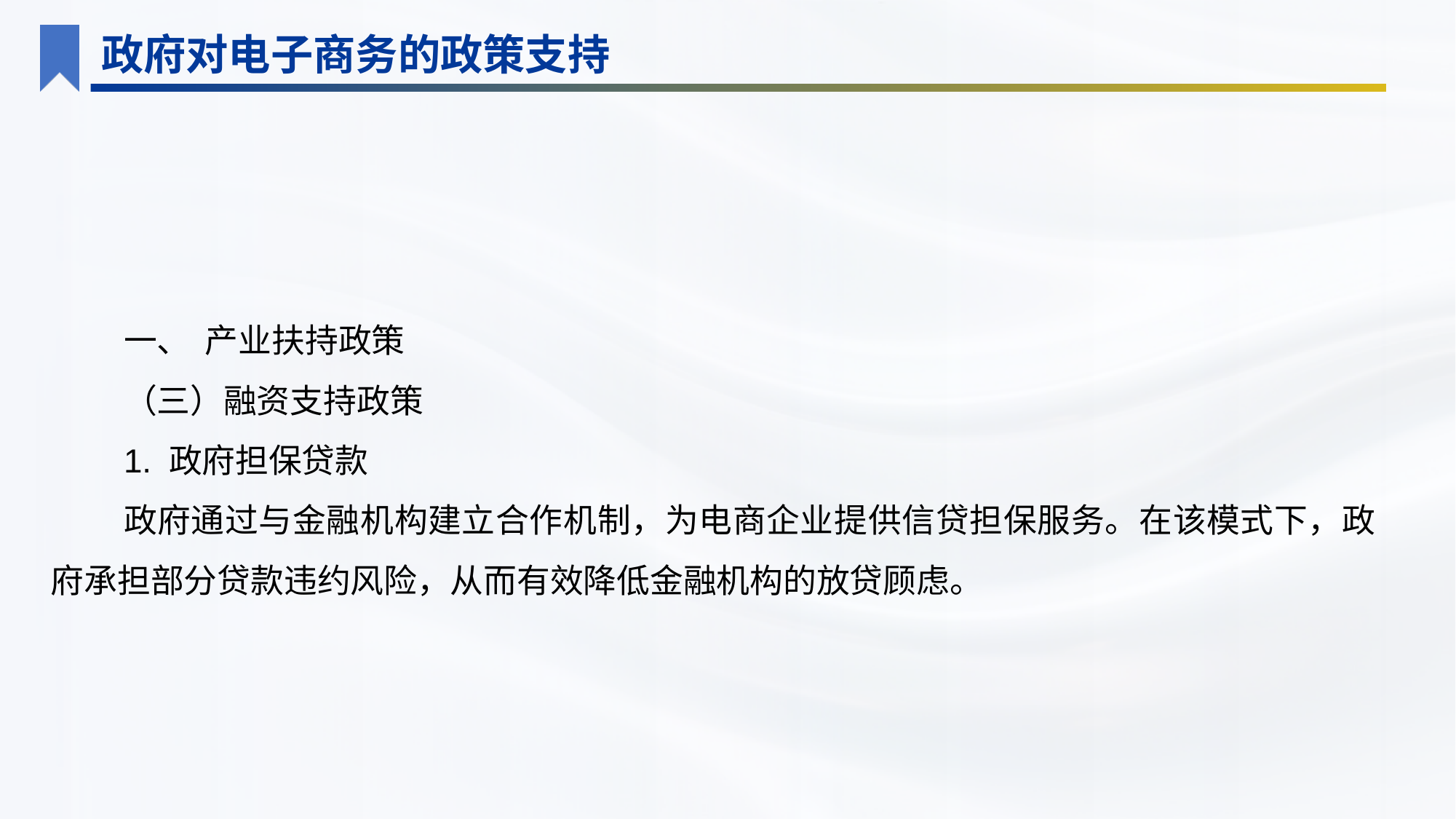

政府对电子商务的政策支持
一、  产业扶持政策
（三）融资支持政策
1. 政府担保贷款
政府通过与金融机构建立合作机制，为电商企业提供信贷担保服务。在该模式下，政府承担部分贷款违约风险，从而有效降低金融机构的放贷顾虑。